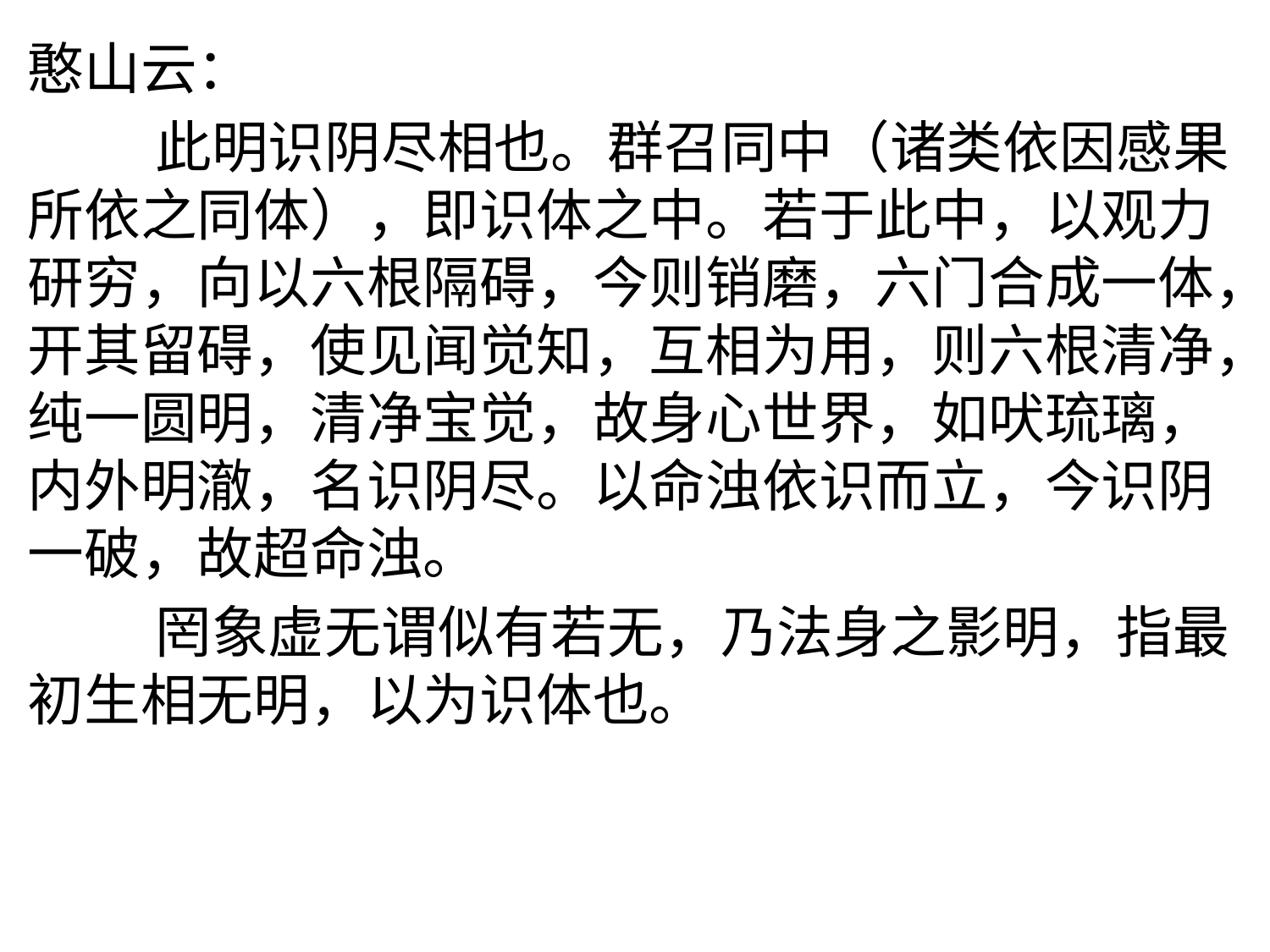

憨山云：
         此明识阴尽相也。群召同中（诸类依因感果所依之同体），即识体之中。若于此中，以观力研穷，向以六根隔碍，今则销磨，六门合成一体，开其留碍，使见闻觉知，互相为用，则六根清净，纯一圆明，清净宝觉，故身心世界，如吠琉璃，内外明澈，名识阴尽。以命浊依识而立，今识阴一破，故超命浊。
         罔象虚无谓似有若无，乃法身之影明，指最初生相无明，以为识体也。